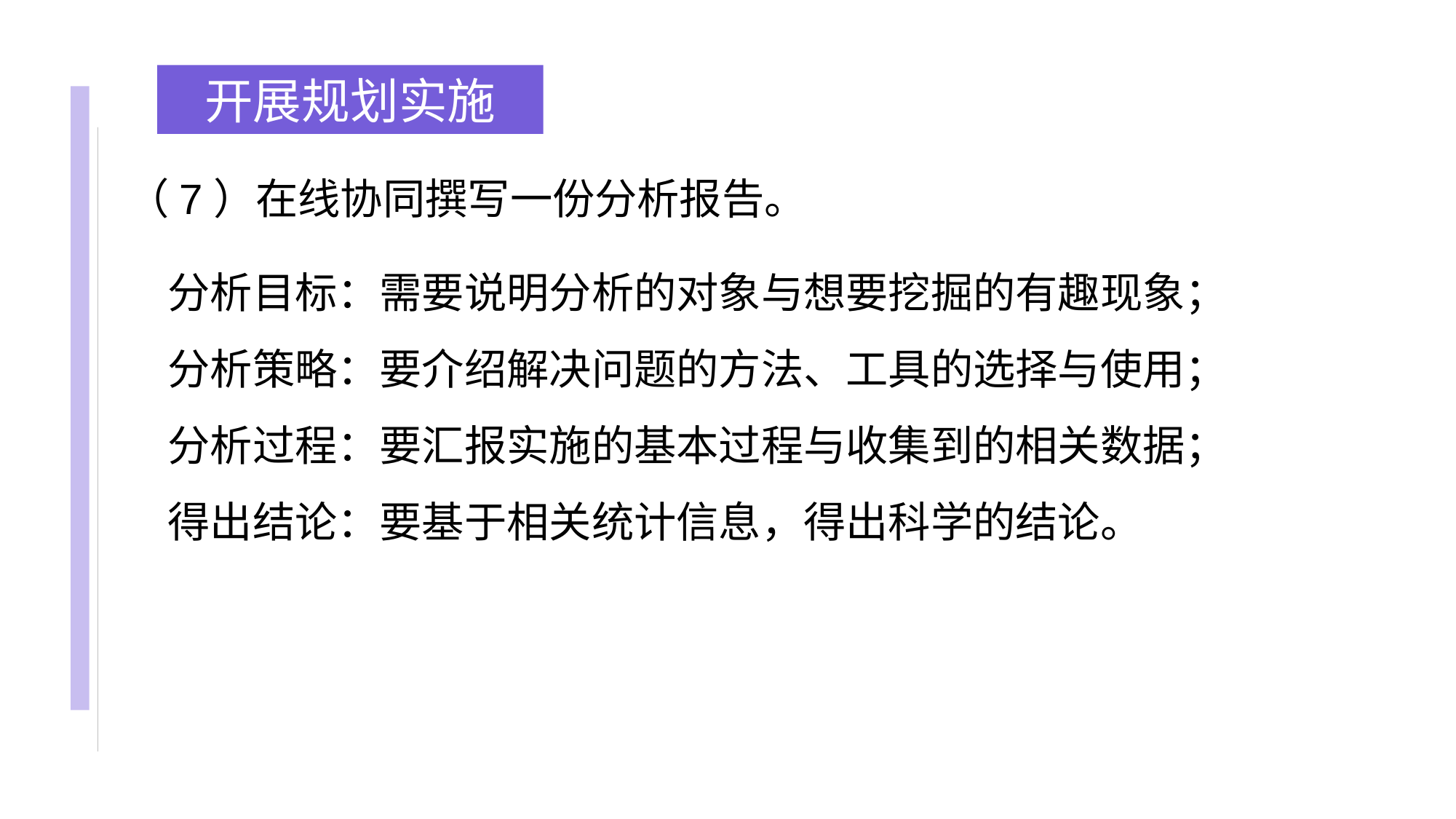

开展规划实施

（7）在线协同撰写一份分析报告。
分析目标：需要说明分析的对象与想要挖掘的有趣现象；
分析策略：要介绍解决问题的方法、工具的选择与使用；
分析过程：要汇报实施的基本过程与收集到的相关数据；
得出结论：要基于相关统计信息，得出科学的结论。